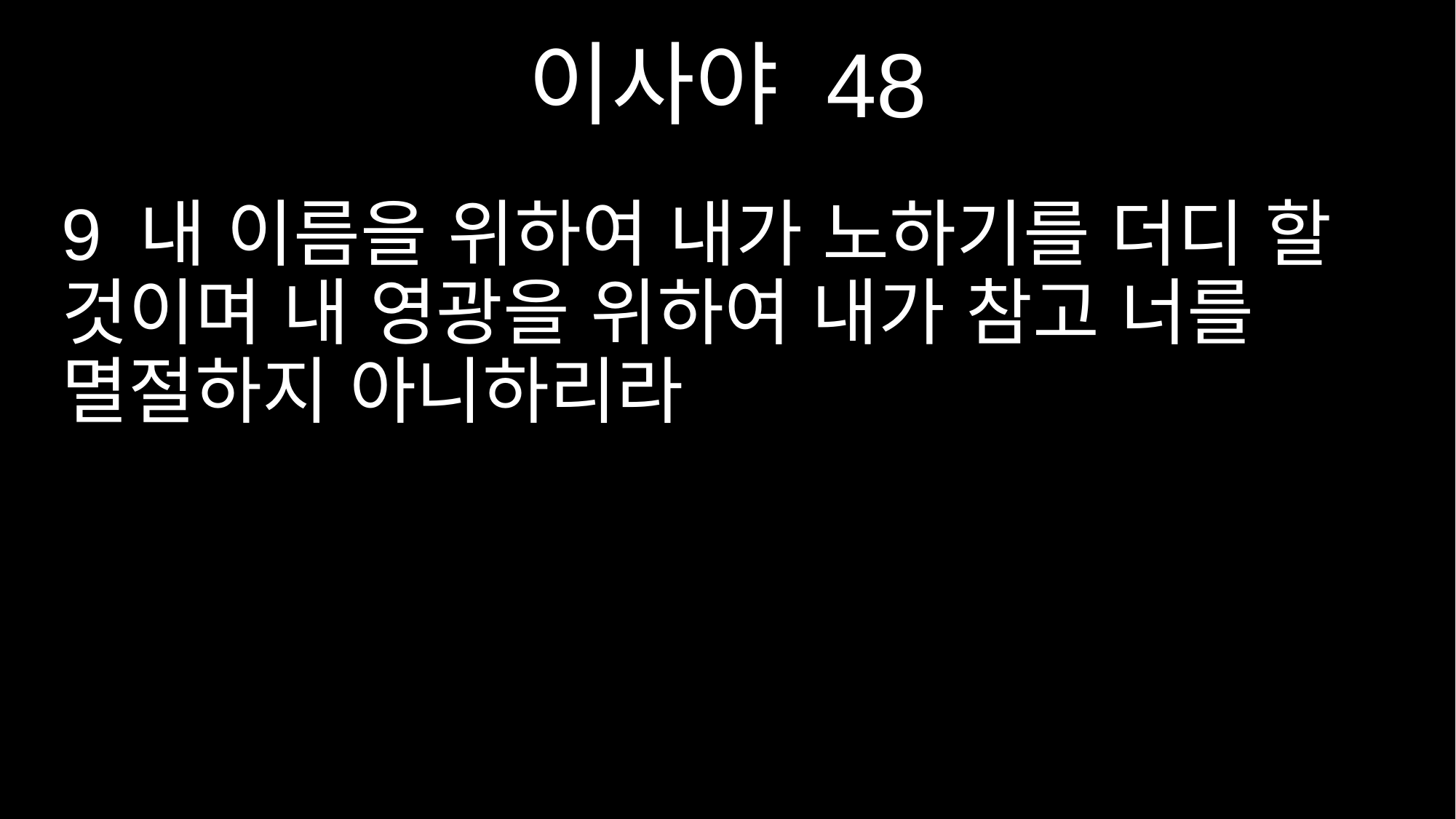

이사야 48
9 내 이름을 위하여 내가 노하기를 더디 할 것이며 내 영광을 위하여 내가 참고 너를 멸절하지 아니하리라